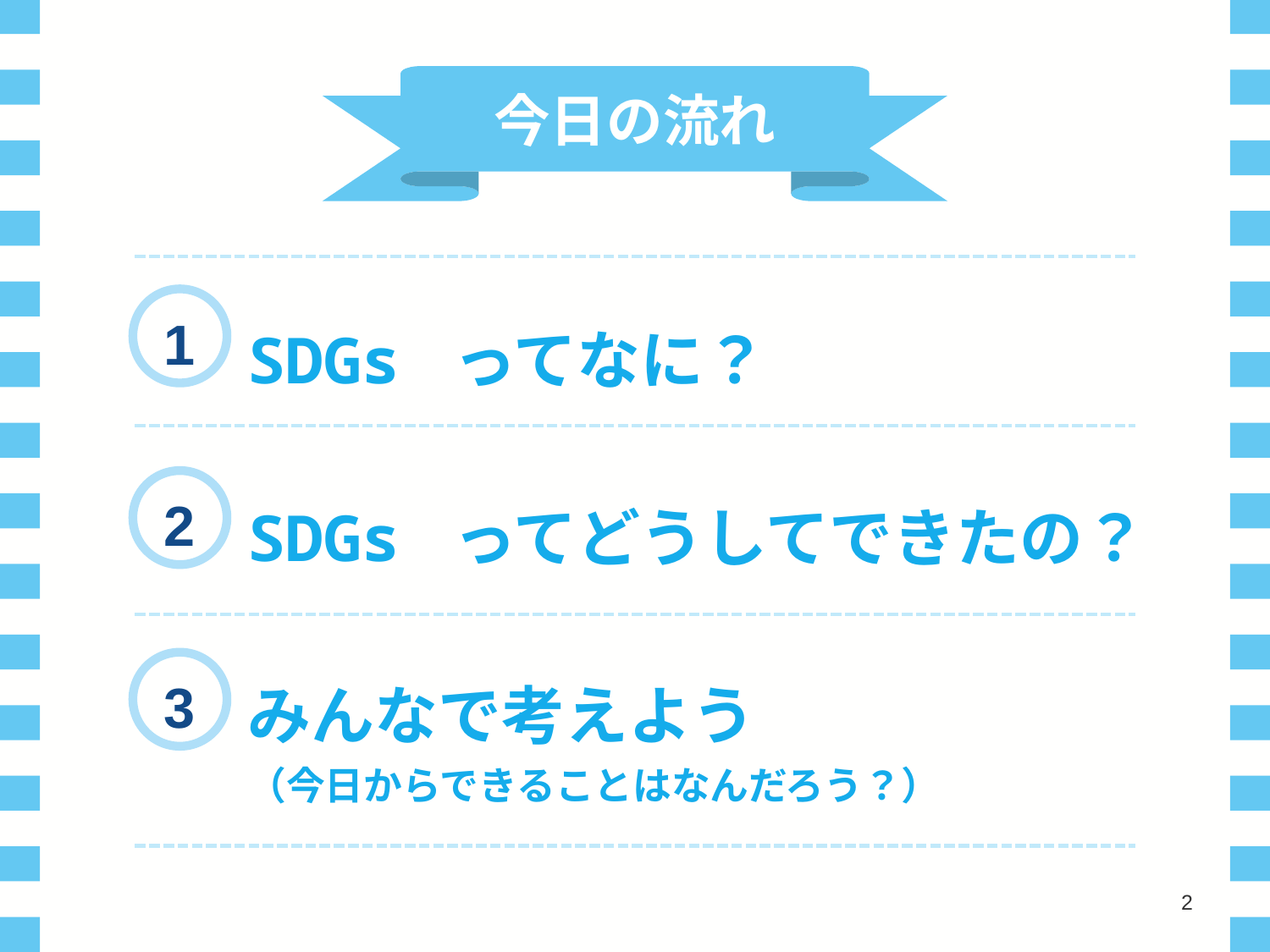

今日の流れ
SDGs ってなに？
SDGs ってどうしてできたの？
みんなで考えよう
（今日からできることはなんだろう？）

1

2

3
2